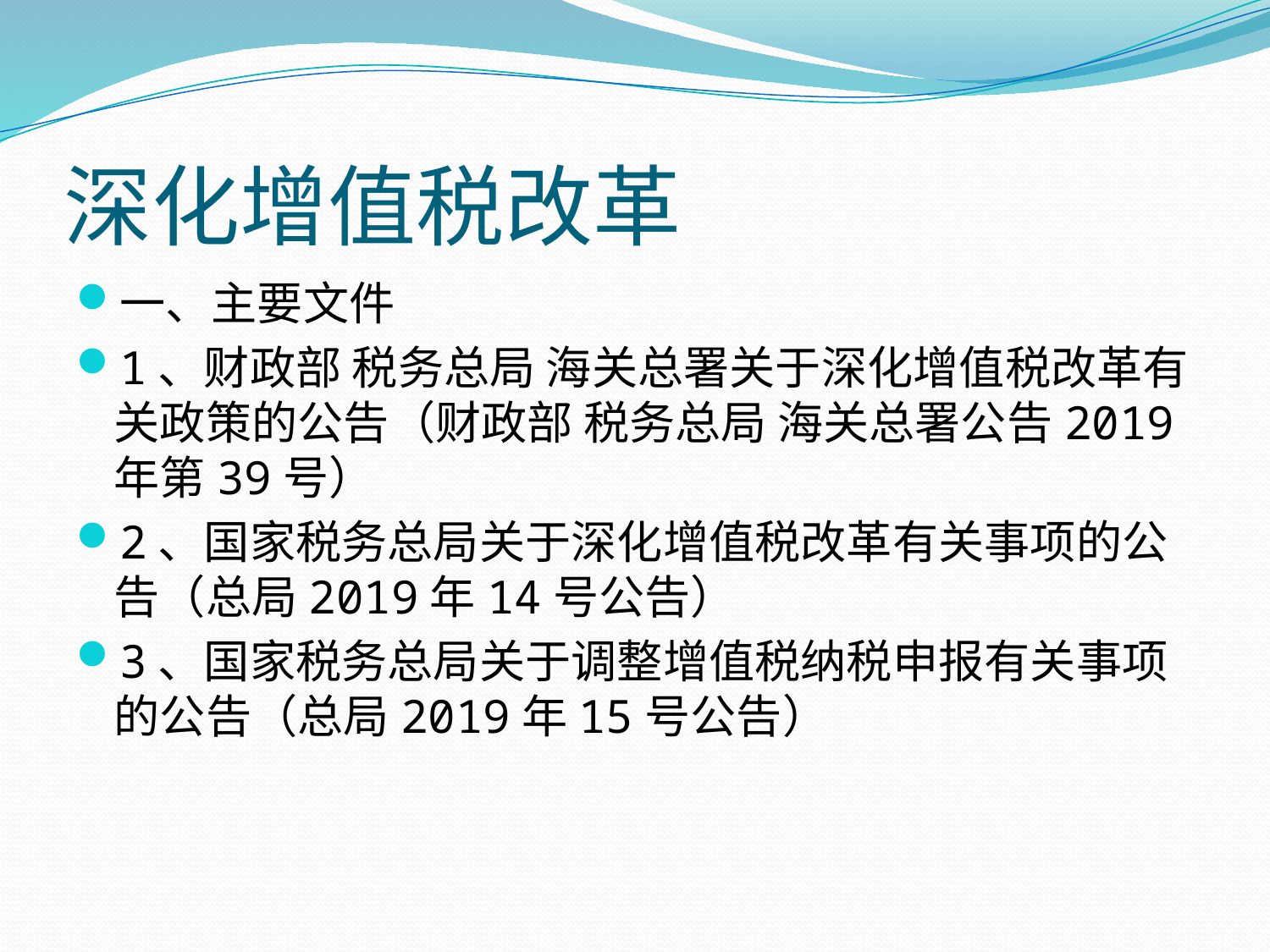

# 深化增值税改革
一、主要文件
1、财政部 税务总局 海关总署关于深化增值税改革有关政策的公告（财政部 税务总局 海关总署公告2019年第39号）
2、国家税务总局关于深化增值税改革有关事项的公告（总局2019年14号公告）
3、国家税务总局关于调整增值税纳税申报有关事项的公告（总局2019年15号公告）